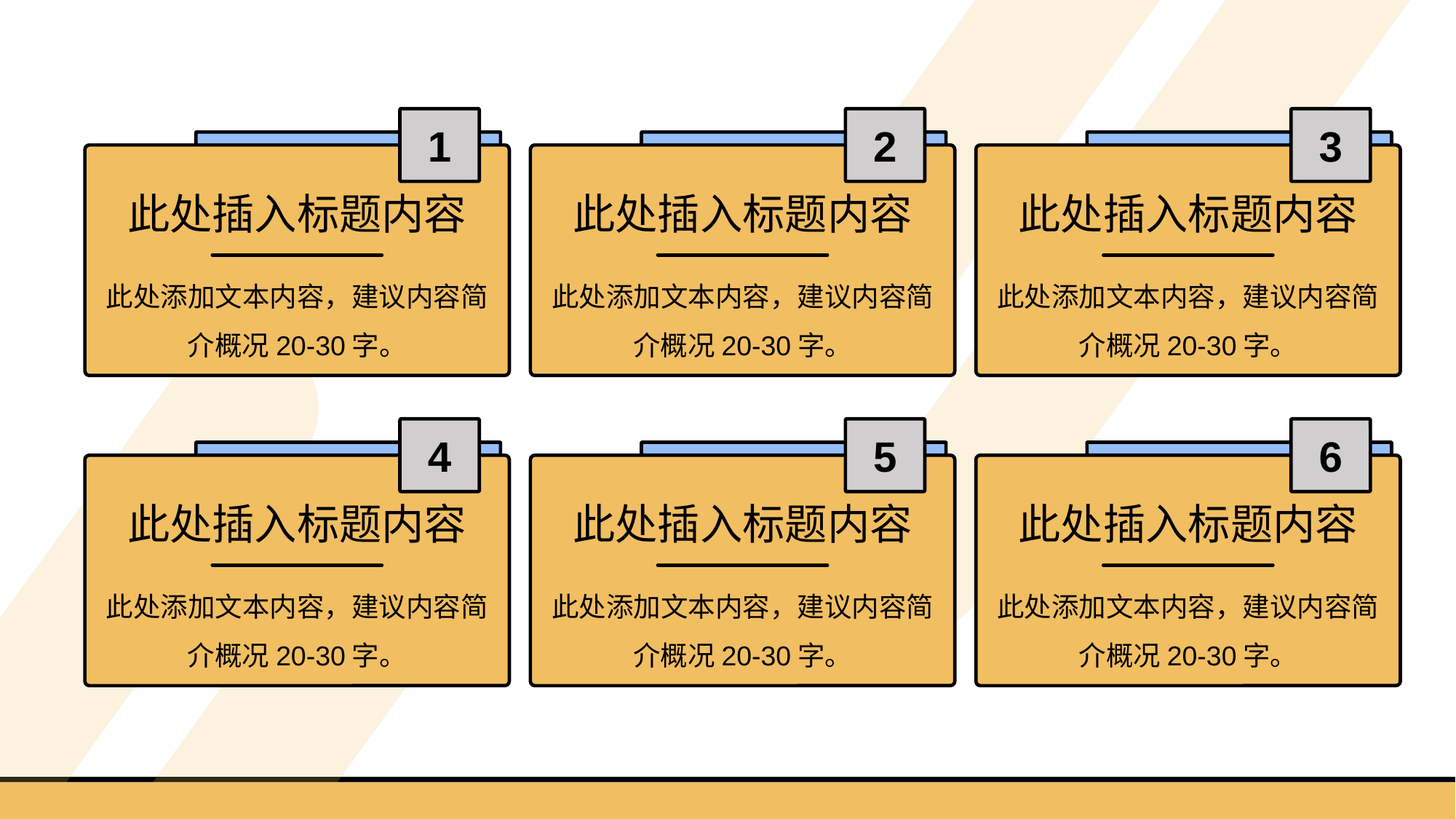

1

此处插入标题内容
此处添加文本内容，建议内容简介概况20-30字。
2

此处插入标题内容
此处添加文本内容，建议内容简介概况20-30字。
3

此处插入标题内容
此处添加文本内容，建议内容简介概况20-30字。

4

此处插入标题内容
此处添加文本内容，建议内容简介概况20-30字。
5

此处插入标题内容
此处添加文本内容，建议内容简介概况20-30字。
6

此处插入标题内容
此处添加文本内容，建议内容简介概况20-30字。